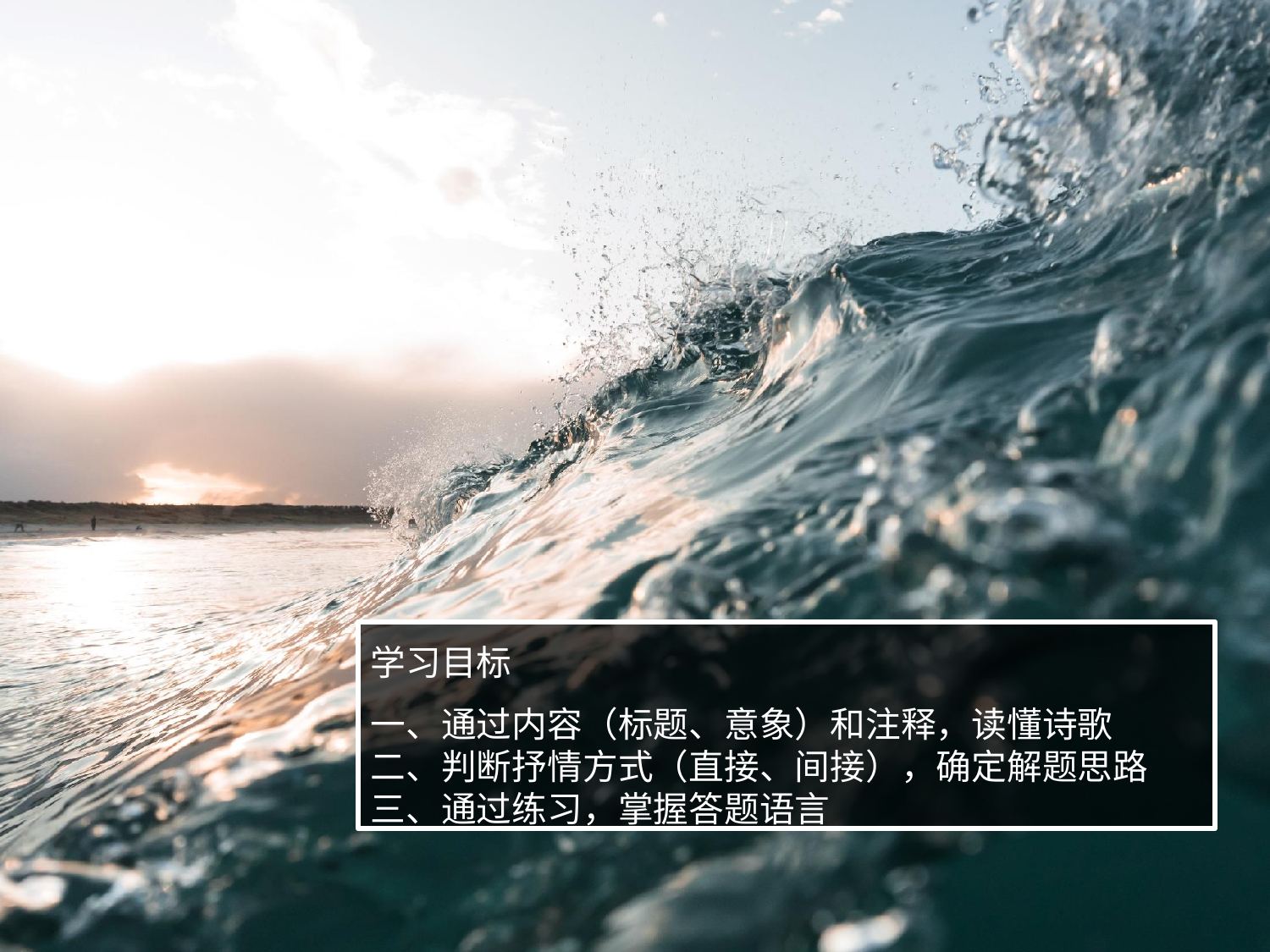

学习目标
一、通过内容（标题、意象）和注释，读懂诗歌
二、判断抒情方式（直接、间接），确定解题思路
三、通过练习，掌握答题语言